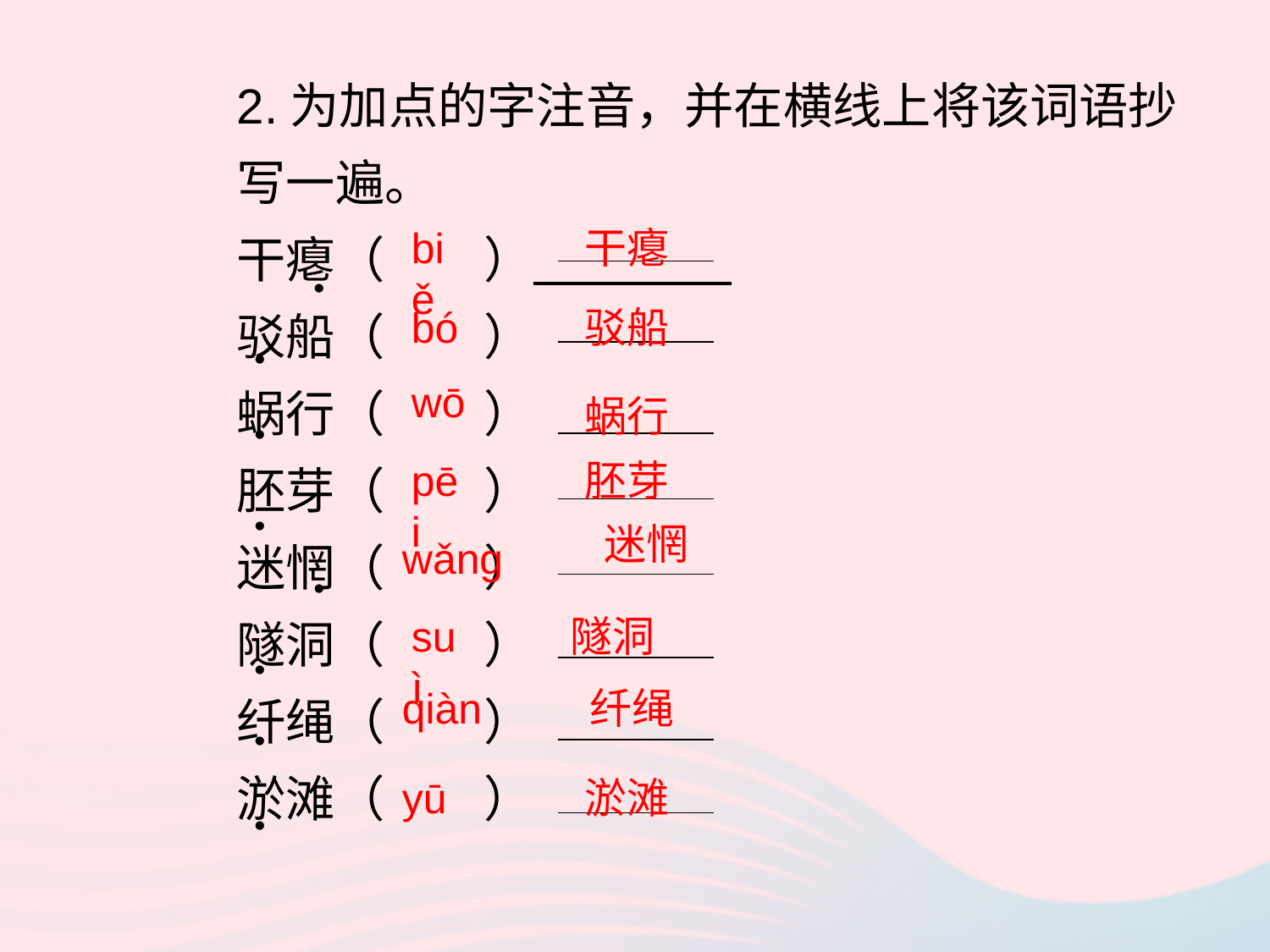

2.为加点的字注音，并在横线上将该词语抄写一遍。
干瘪（         ）
驳船（         ）
蜗行（         ）
胚芽（         ）
迷惘（         ）
隧洞（         ）
纤绳（         ）
淤滩（         ）
biě
干瘪
•
bó
驳船
•
wō
蜗行
•
pēi
胚芽
•
 迷惘
wǎng
•
suì
隧洞
•
qiàn
 纤绳
•
yū
淤滩
•